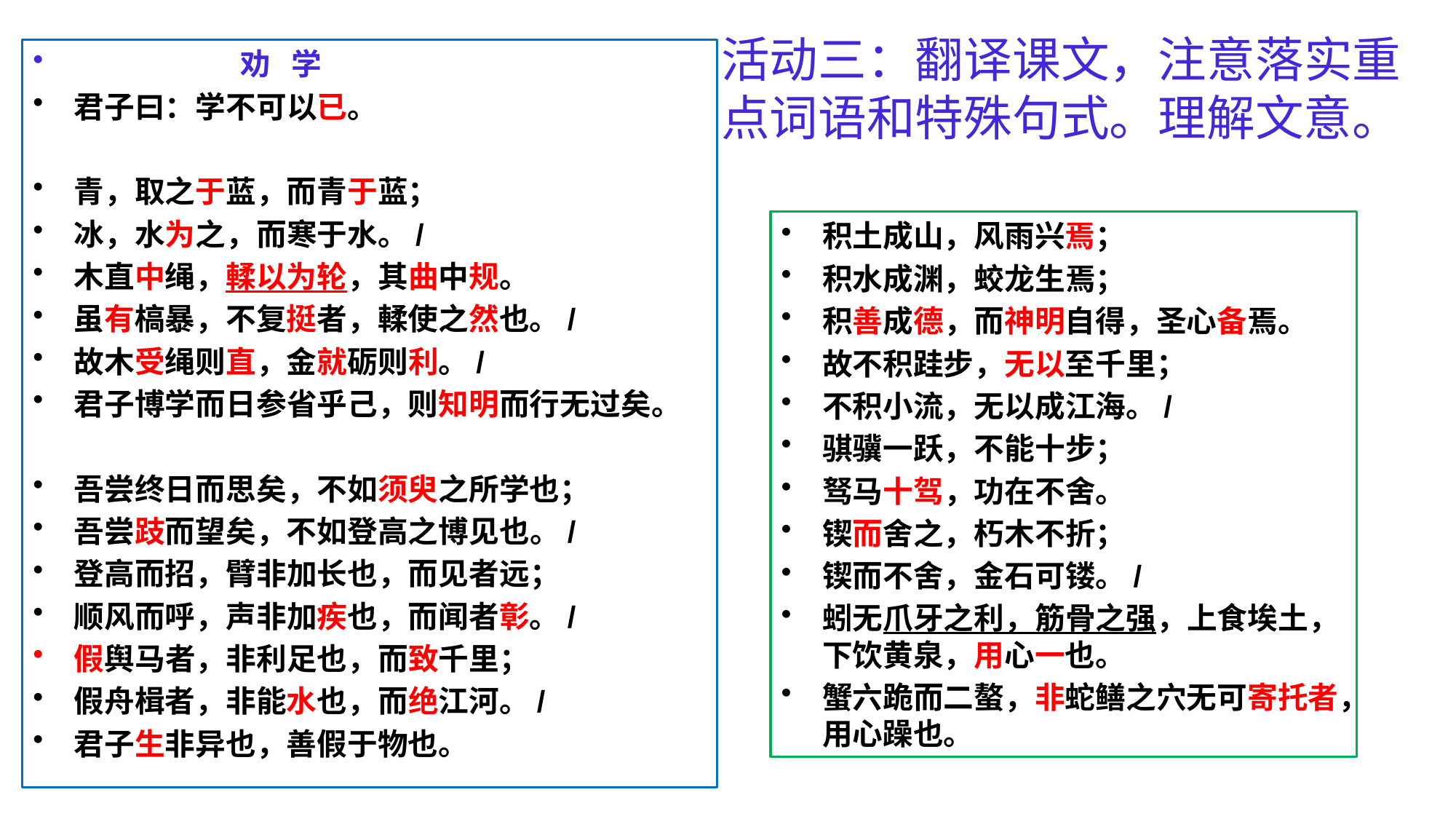

劝   学
君子曰：学不可以已。

青，取之于蓝，而青于蓝；
冰，水为之，而寒于水。/
木直中绳，輮以为轮，其曲中规。
虽有槁暴，不复挺者，輮使之然也。/
故木受绳则直，金就砺则利。/
君子博学而日参省乎己，则知明而行无过矣。

吾尝终日而思矣，不如须臾之所学也；
吾尝跂而望矣，不如登高之博见也。/
登高而招，臂非加长也，而见者远；
顺风而呼，声非加疾也，而闻者彰。/
假舆马者，非利足也，而致千里；
假舟楫者，非能水也，而绝江河。/
君子生非异也，善假于物也。
# 活动三：翻译课文，注意落实重点词语和特殊句式。理解文意。
积土成山，风雨兴焉；
积水成渊，蛟龙生焉；
积善成德，而神明自得，圣心备焉。
故不积跬步，无以至千里；
不积小流，无以成江海。/
骐骥一跃，不能十步；
驽马十驾，功在不舍。
锲而舍之，朽木不折；
锲而不舍，金石可镂。/
蚓无爪牙之利，筋骨之强，上食埃土，下饮黄泉，用心一也。
蟹六跪而二螯，非蛇鳝之穴无可寄托者，用心躁也。